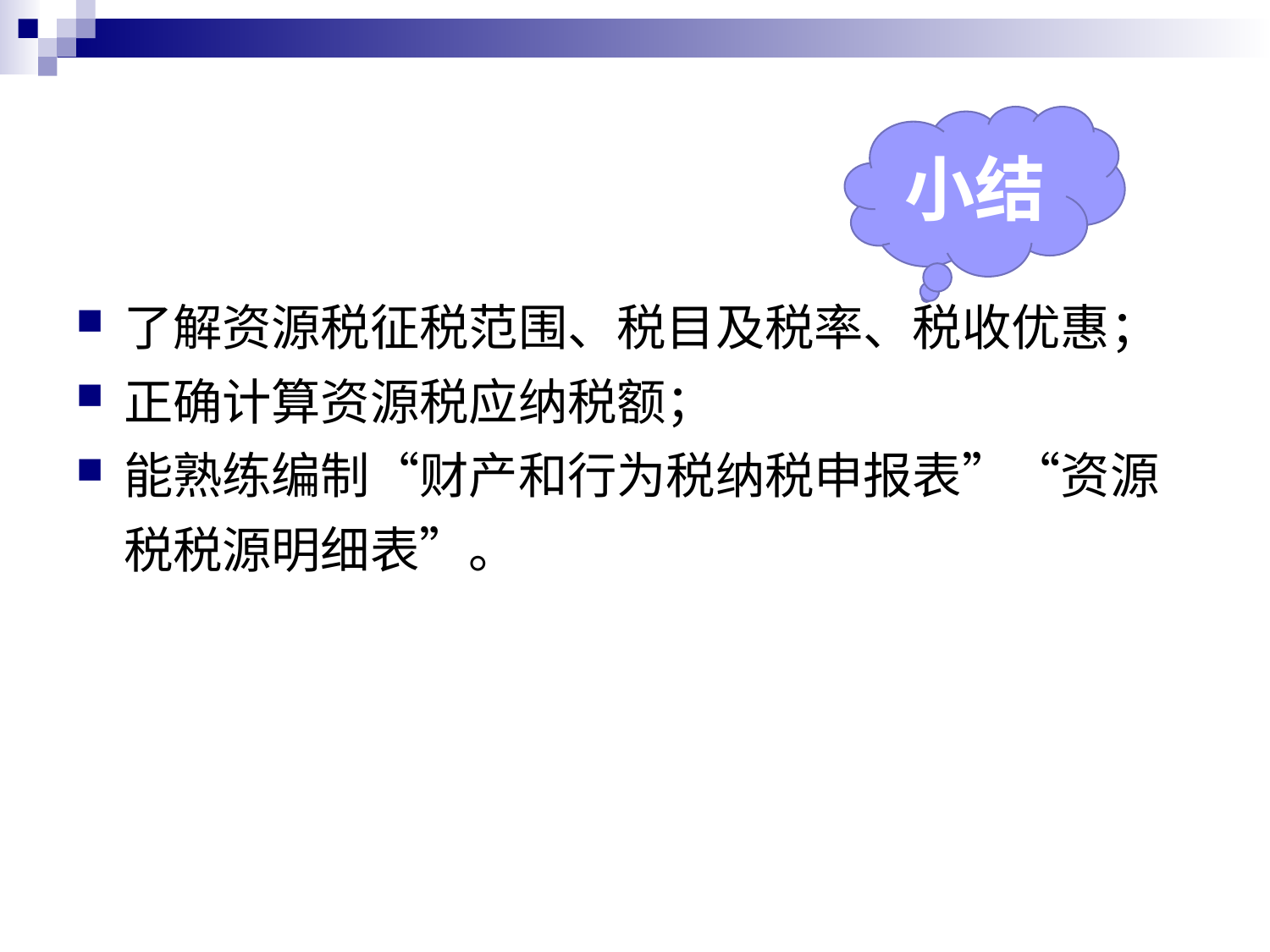

#
小结
了解资源税征税范围、税目及税率、税收优惠；
正确计算资源税应纳税额；
能熟练编制“财产和行为税纳税申报表”“资源税税源明细表”。